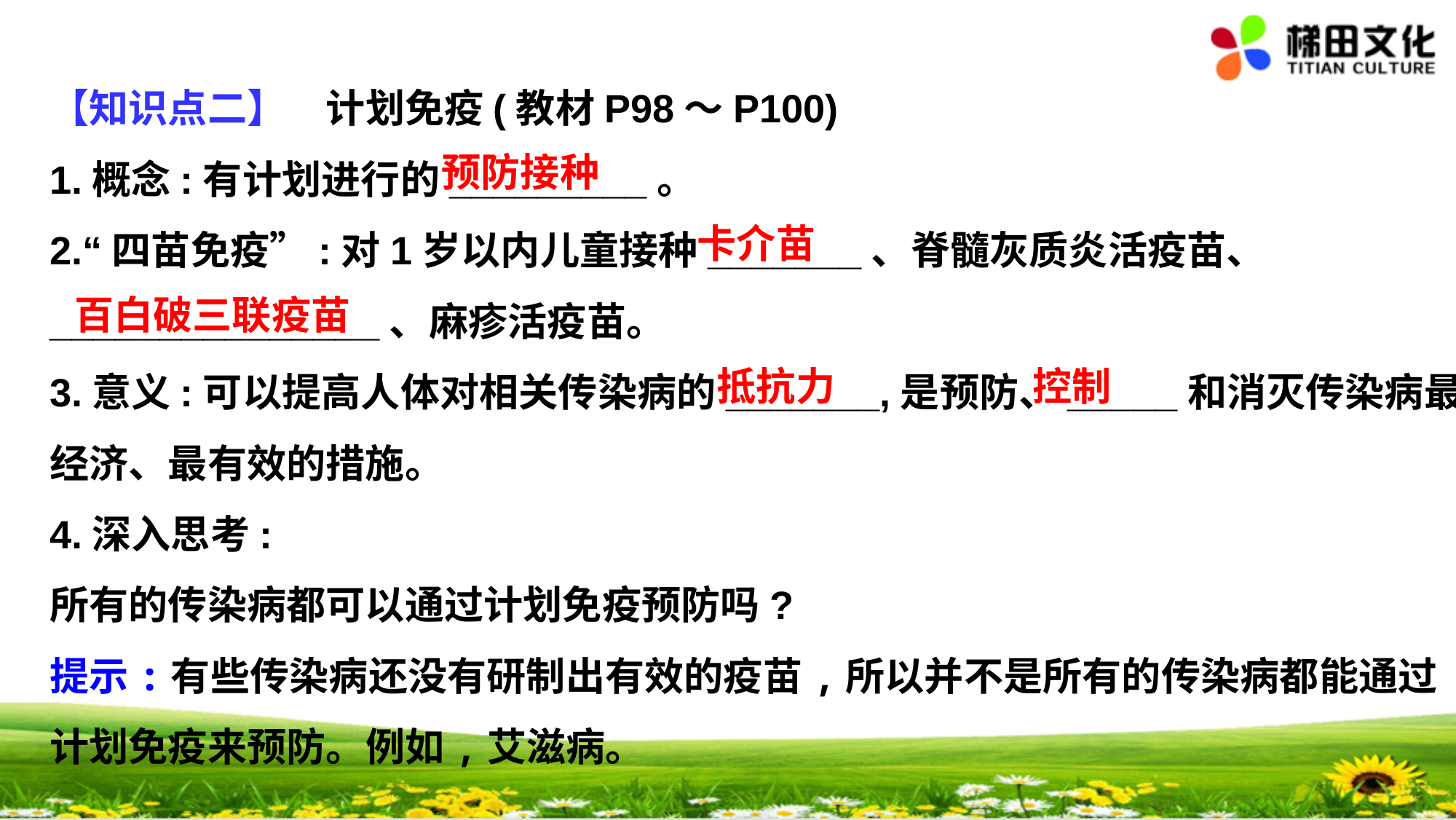

【知识点二】　计划免疫(教材P98～P100)
1.概念:有计划进行的_________。
2.“四苗免疫”:对1岁以内儿童接种_______、脊髓灰质炎活疫苗、
_______________、麻疹活疫苗。
3.意义:可以提高人体对相关传染病的_______,是预防、_____和消灭传染病最
经济、最有效的措施。
4.深入思考:
所有的传染病都可以通过计划免疫预防吗?
提示:有些传染病还没有研制出有效的疫苗,所以并不是所有的传染病都能通过
计划免疫来预防。例如,艾滋病。
预防接种
卡介苗
百白破三联疫苗
抵抗力
控制